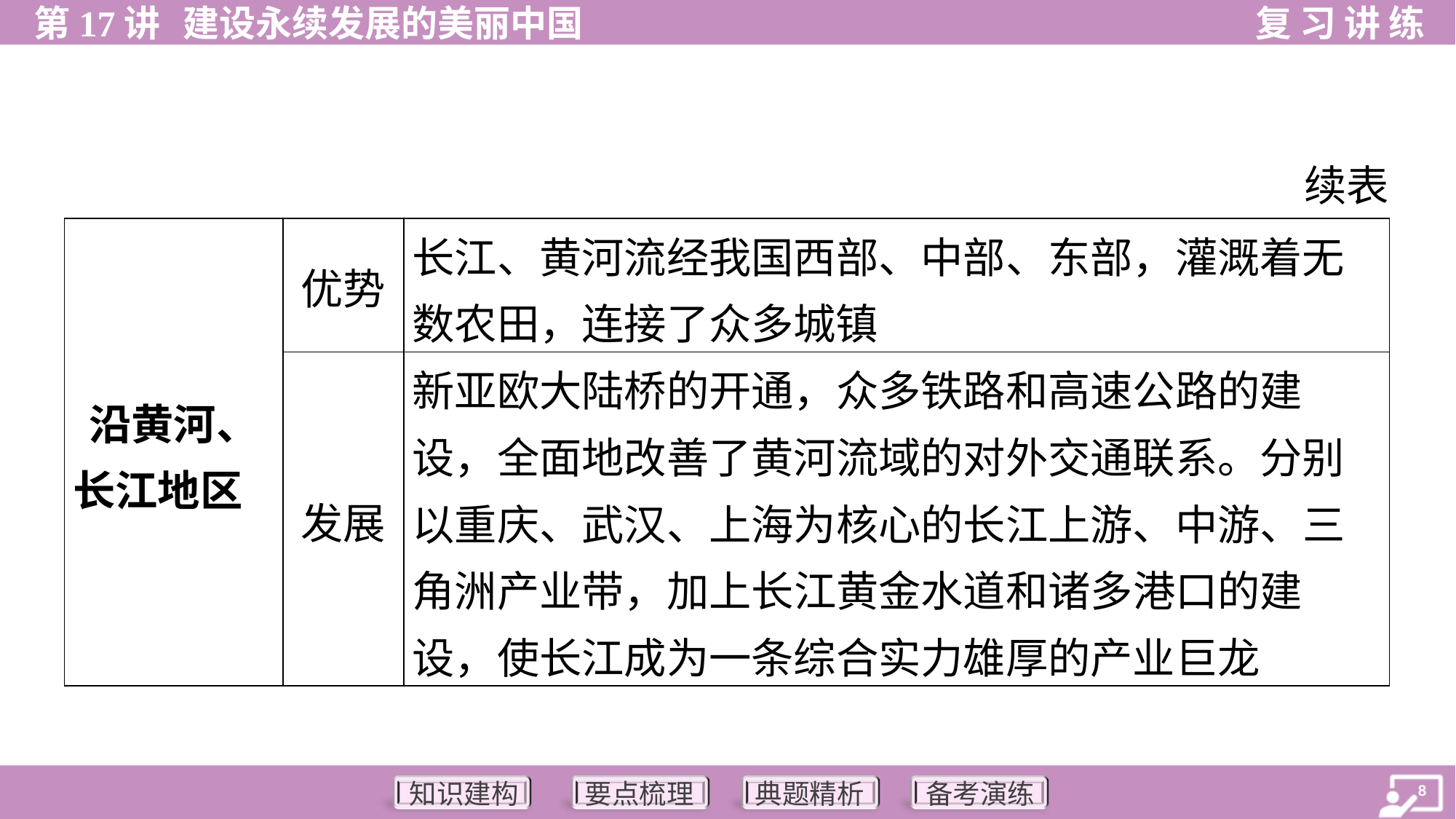

续表
| 沿黄河、 长江地区 | 优势 | 长江、黄河流经我国西部、中部、东部，灌溉着无数农田，连接了众多城镇 |
| --- | --- | --- |
|  | 发展 | 新亚欧大陆桥的开通，众多铁路和高速公路的建设，全面地改善了黄河流域的对外交通联系。分别以重庆、武汉、上海为核心的长江上游、中游、三角洲产业带，加上长江黄金水道和诸多港口的建设，使长江成为一条综合实力雄厚的产业巨龙 |